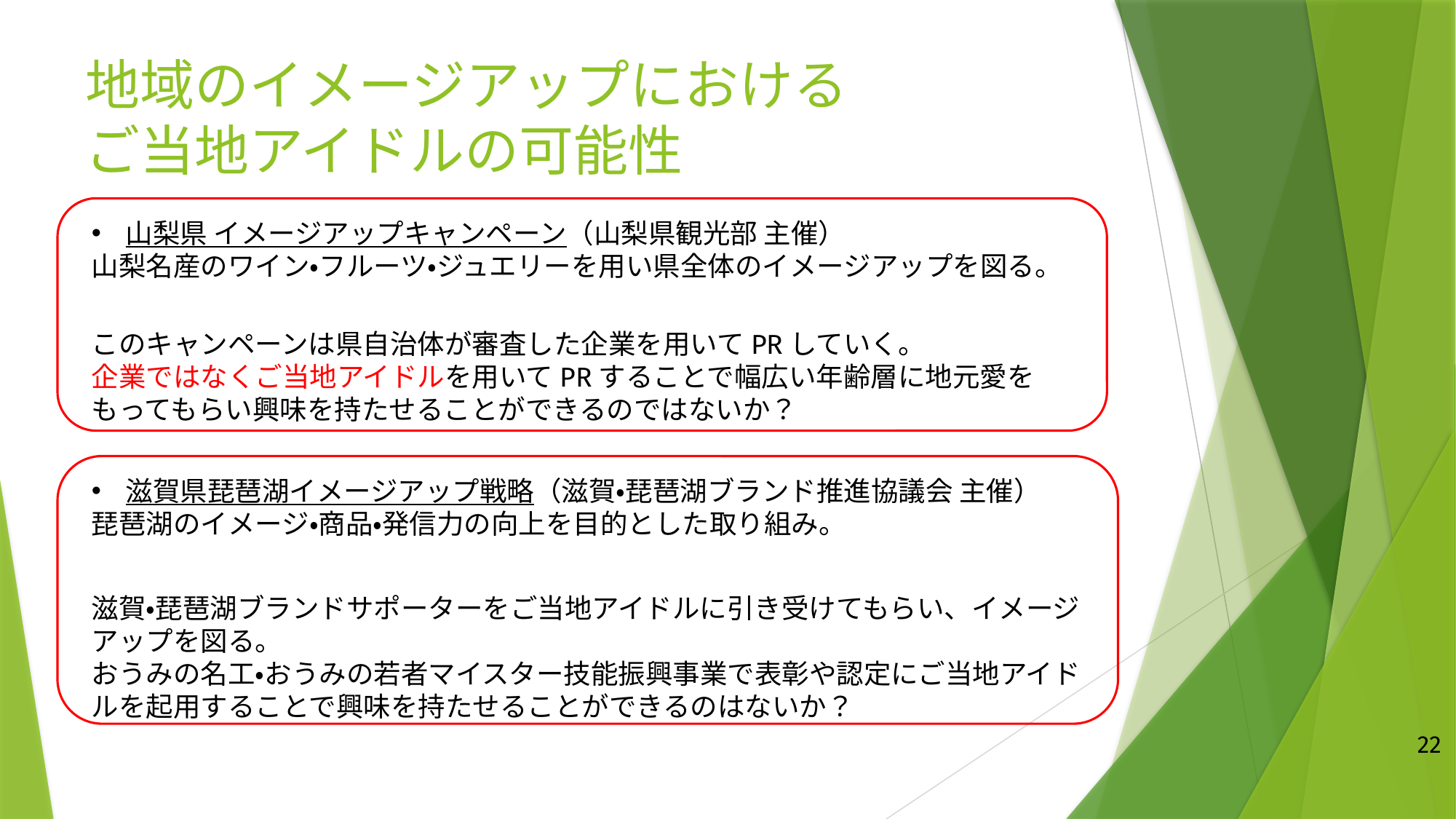

# 地域のイメージアップにおける ご当地アイドルの可能性

山梨県 イメージアップキャンペーン（山梨県観光部 主催）
山梨名産のワイン・フルーツ・ジュエリーを用い県全体のイメージアップを図る。

このキャンペーンは県自治体が審査した企業を用いてPRしていく。
企業ではなくご当地アイドルを用いてPRすることで幅広い年齢層に地元愛をもってもらい興味を持たせることができるのではないか？

滋賀県琵琶湖イメージアップ戦略（滋賀・琵琶湖ブランド推進協議会 主催）
琵琶湖のイメージ・商品・発信力の向上を目的とした取り組み。
滋賀・琵琶湖ブランドサポーターをご当地アイドルに引き受けてもらい、イメージアップを図る。
おうみの名工・おうみの若者マイスター技能振興事業で表彰や認定にご当地アイドルを起用することで興味を持たせることができるのはないか？

22